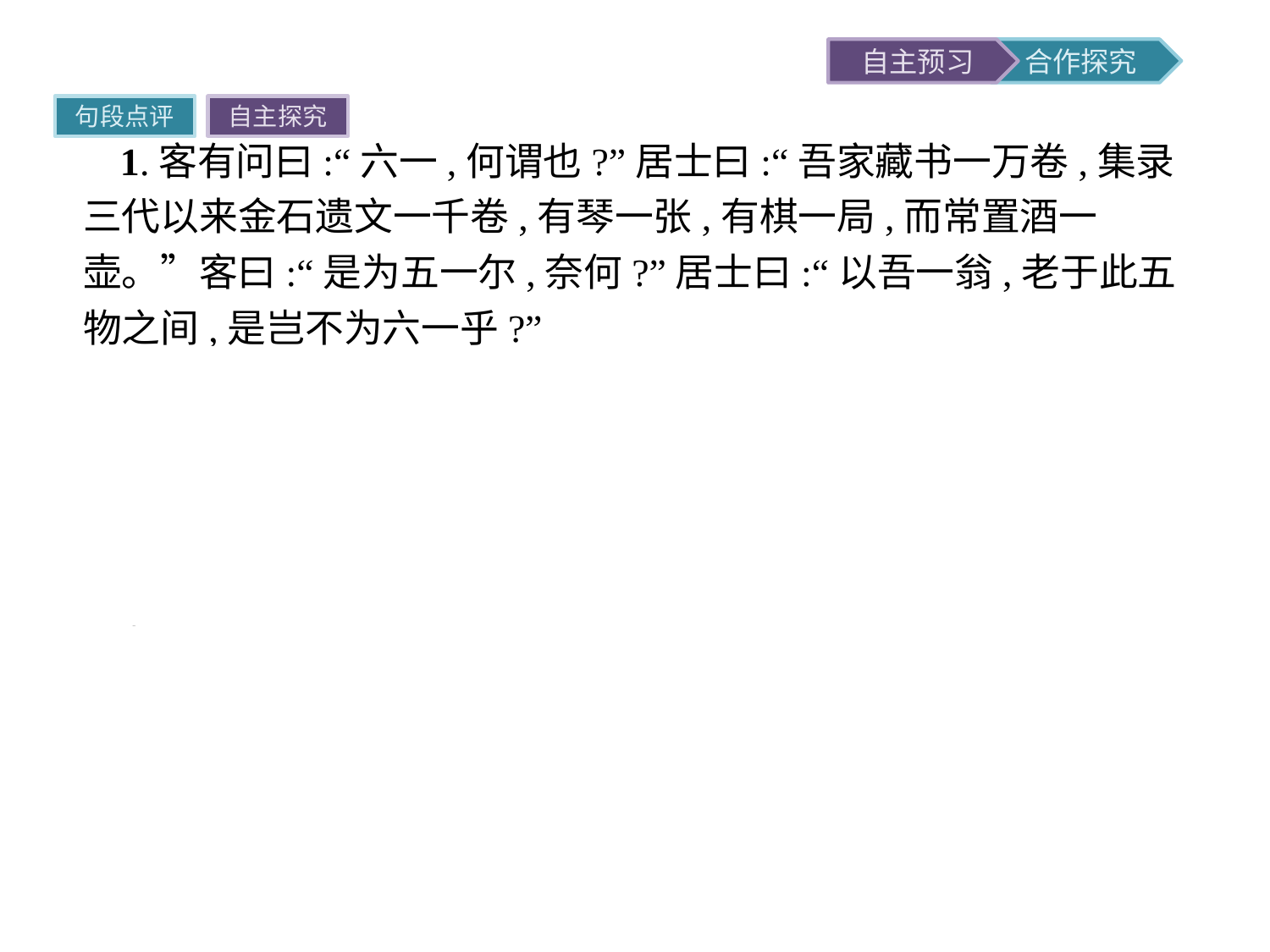

句段点评
自主探究
1.客有问曰:“六一,何谓也?”居士曰:“吾家藏书一万卷,集录三代以来金石遗文一千卷,有琴一张,有棋一局,而常置酒一壶。”客曰:“是为五一尔,奈何?”居士曰:“以吾一翁,老于此五物之间,是岂不为六一乎?”
翻译有客人问道:“六一,是指什么呢?”居士说:“我家有一万卷藏书,收集夏商周三代以来的金石文字一千卷,有一张琴,有一局棋,而且常常备好一壶酒。”客人说:“这是五个一,怎么说‘六一’呢?”居士说:“加上我这一个老翁,在这五种事物之间生活到老,这难道不是‘六一’吗?”
点评采用主客问答的形式引出文章的主要内容。客人的问语正是读者想知道的,吸引读者读下去。居士的回答体现了居士高雅的生活情趣,所谓“六一”即一万卷藏书、一千卷金石遗文、一张琴、一局棋、一壶酒,再加上一老翁——作者自己,凑足了“六一”。诙谐的语言中隐隐透着作者的自傲。